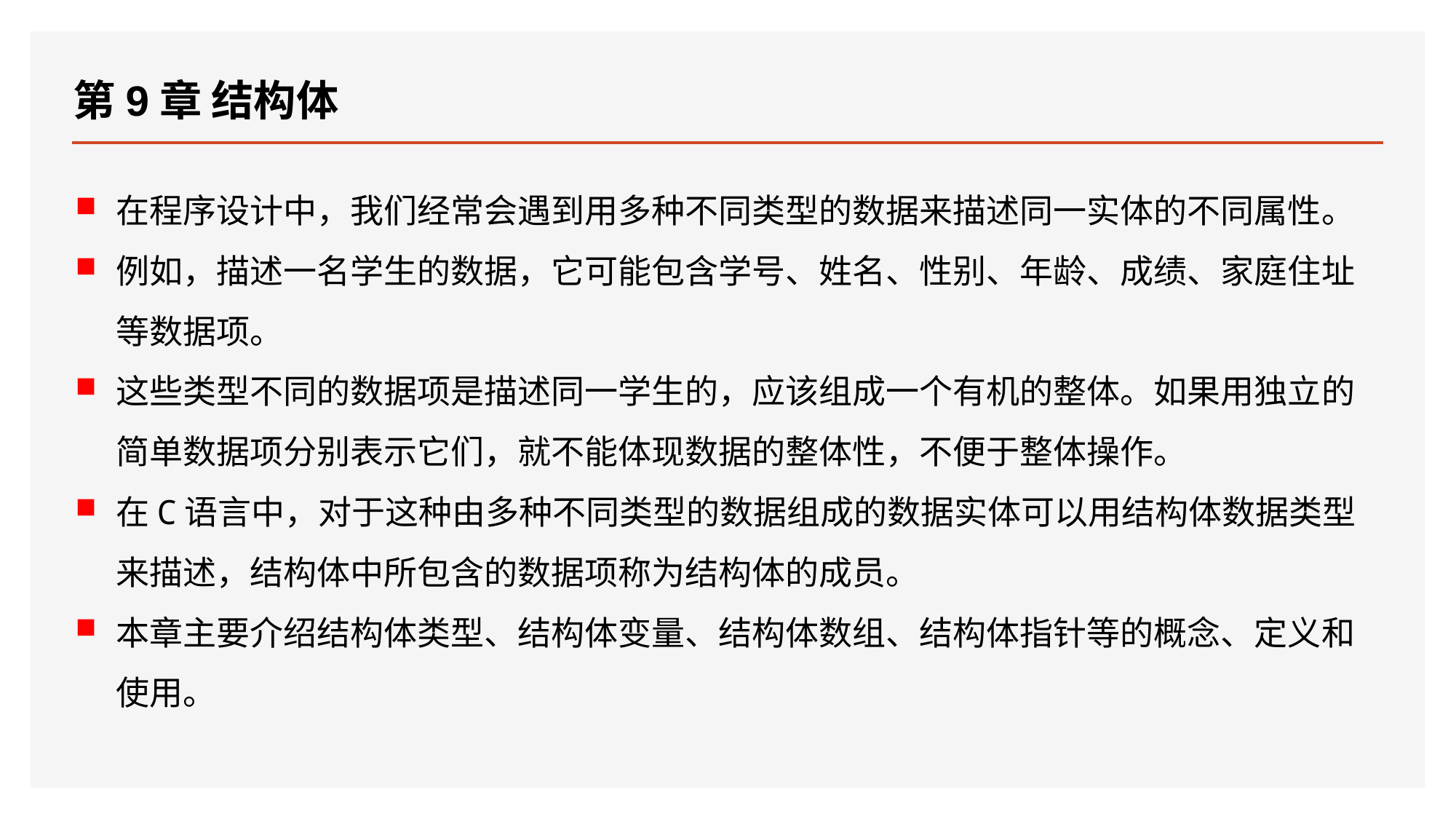

# 第9章 结构体
在程序设计中，我们经常会遇到用多种不同类型的数据来描述同一实体的不同属性。
例如，描述一名学生的数据，它可能包含学号、姓名、性别、年龄、成绩、家庭住址等数据项。
这些类型不同的数据项是描述同一学生的，应该组成一个有机的整体。如果用独立的简单数据项分别表示它们，就不能体现数据的整体性，不便于整体操作。
在C语言中，对于这种由多种不同类型的数据组成的数据实体可以用结构体数据类型来描述，结构体中所包含的数据项称为结构体的成员。
本章主要介绍结构体类型、结构体变量、结构体数组、结构体指针等的概念、定义和使用。